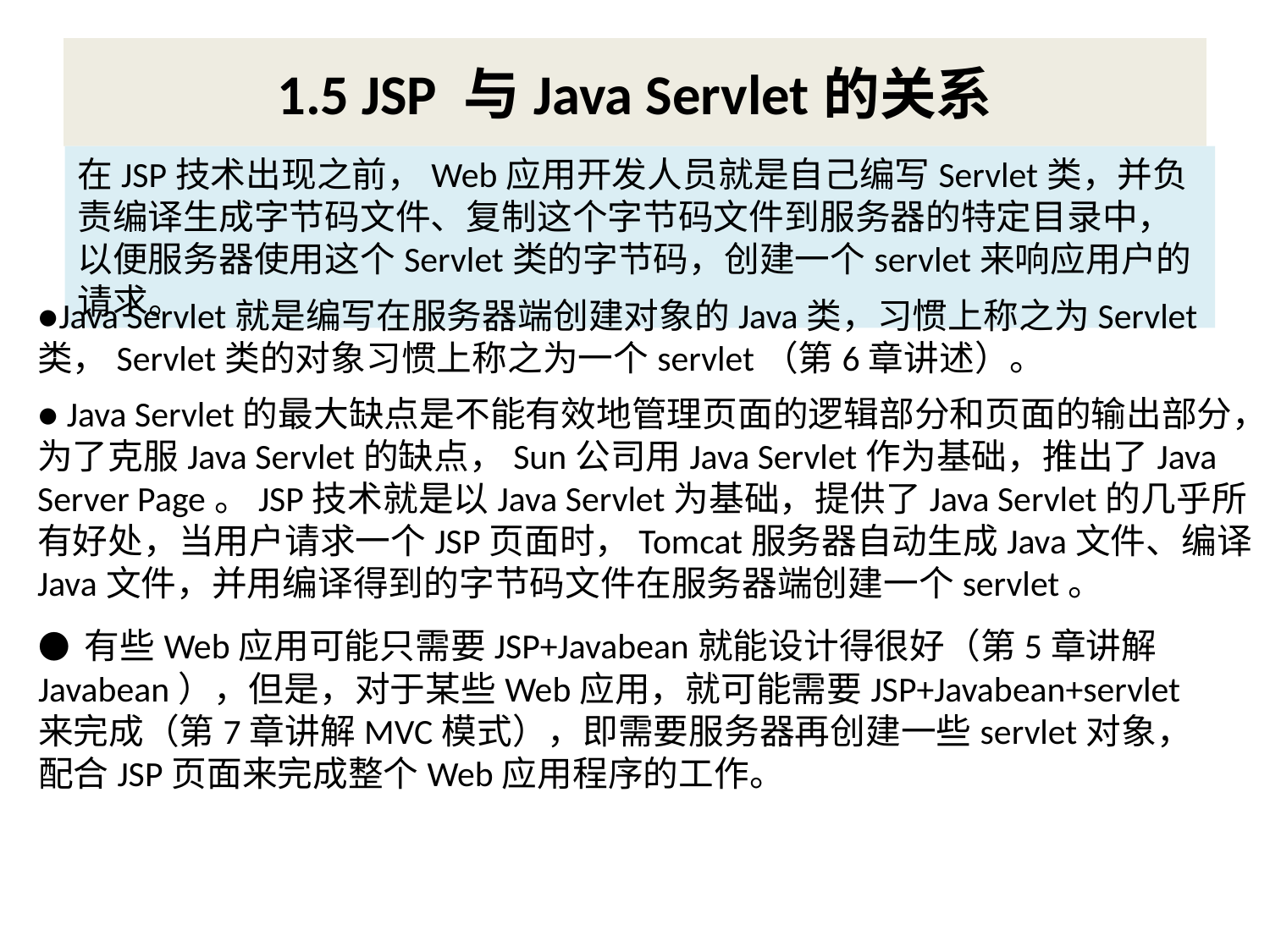

# 1.5 JSP 与Java Servlet的关系
在JSP技术出现之前，Web应用开发人员就是自己编写Servlet类，并负责编译生成字节码文件、复制这个字节码文件到服务器的特定目录中，以便服务器使用这个Servlet类的字节码，创建一个servlet来响应用户的请求。
●Java Servlet就是编写在服务器端创建对象的Java类，习惯上称之为Servlet类，Servlet类的对象习惯上称之为一个servlet（第6章讲述）。
● Java Servlet的最大缺点是不能有效地管理页面的逻辑部分和页面的输出部分，为了克服Java Servlet的缺点，Sun公司用Java Servlet作为基础，推出了Java Server Page。JSP技术就是以Java Servlet为基础，提供了Java Servlet的几乎所有好处，当用户请求一个JSP页面时，Tomcat服务器自动生成Java文件、编译Java文件，并用编译得到的字节码文件在服务器端创建一个servlet。
● 有些Web应用可能只需要JSP+Javabean就能设计得很好（第5章讲解Javabean），但是，对于某些Web应用，就可能需要JSP+Javabean+servlet来完成（第7章讲解MVC模式），即需要服务器再创建一些servlet对象，配合JSP页面来完成整个Web应用程序的工作。